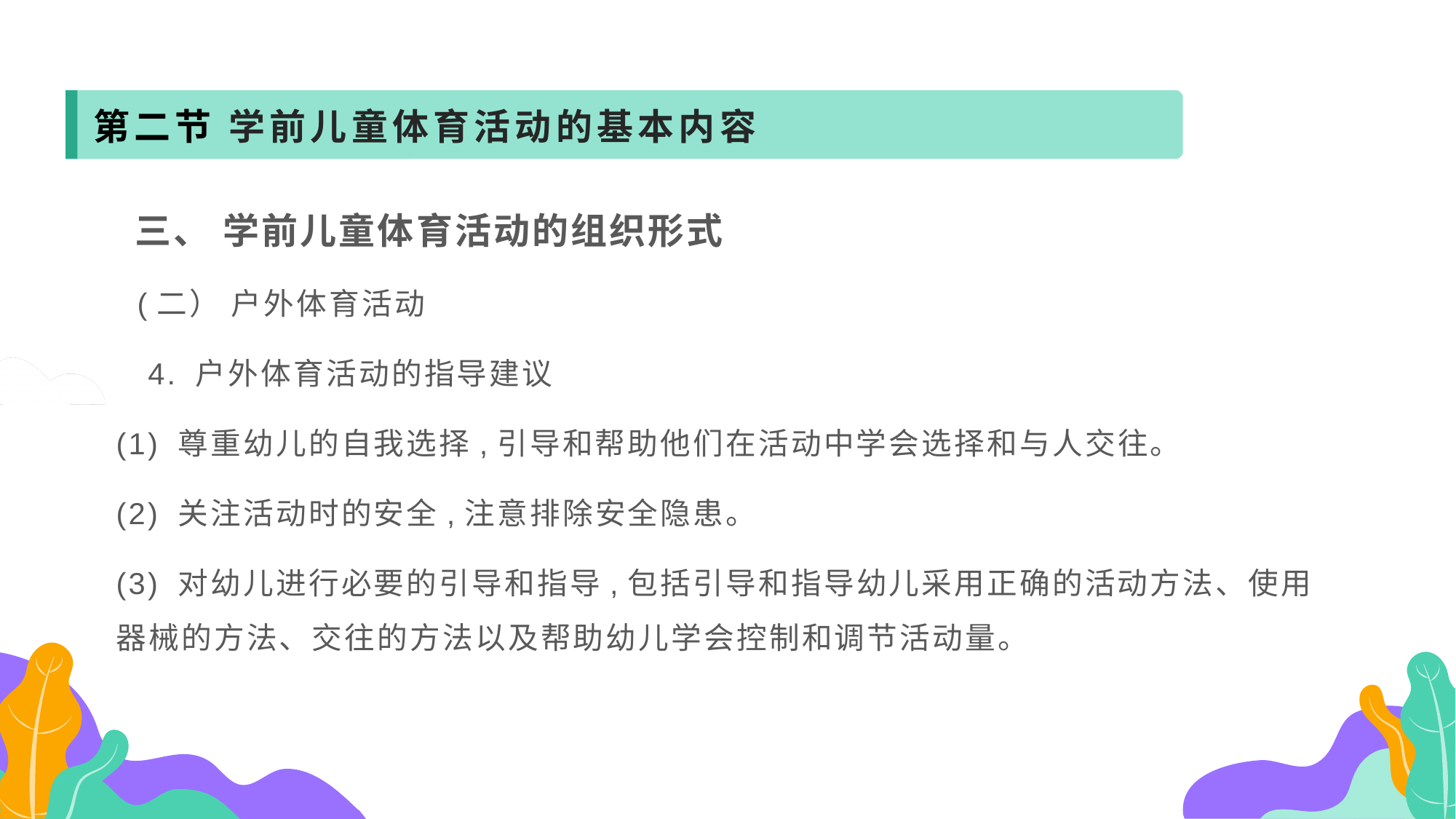

第二节 学前儿童体育活动的基本内容
 三、 学前儿童体育活动的组织形式
  (二） 户外体育活动
   4. 户外体育活动的指导建议
(1) 尊重幼儿的自我选择,引导和帮助他们在活动中学会选择和与人交往。
(2) 关注活动时的安全,注意排除安全隐患。
(3) 对幼儿进行必要的引导和指导,包括引导和指导幼儿采用正确的活动方法、使用器械的方法、交往的方法以及帮助幼儿学会控制和调节活动量。